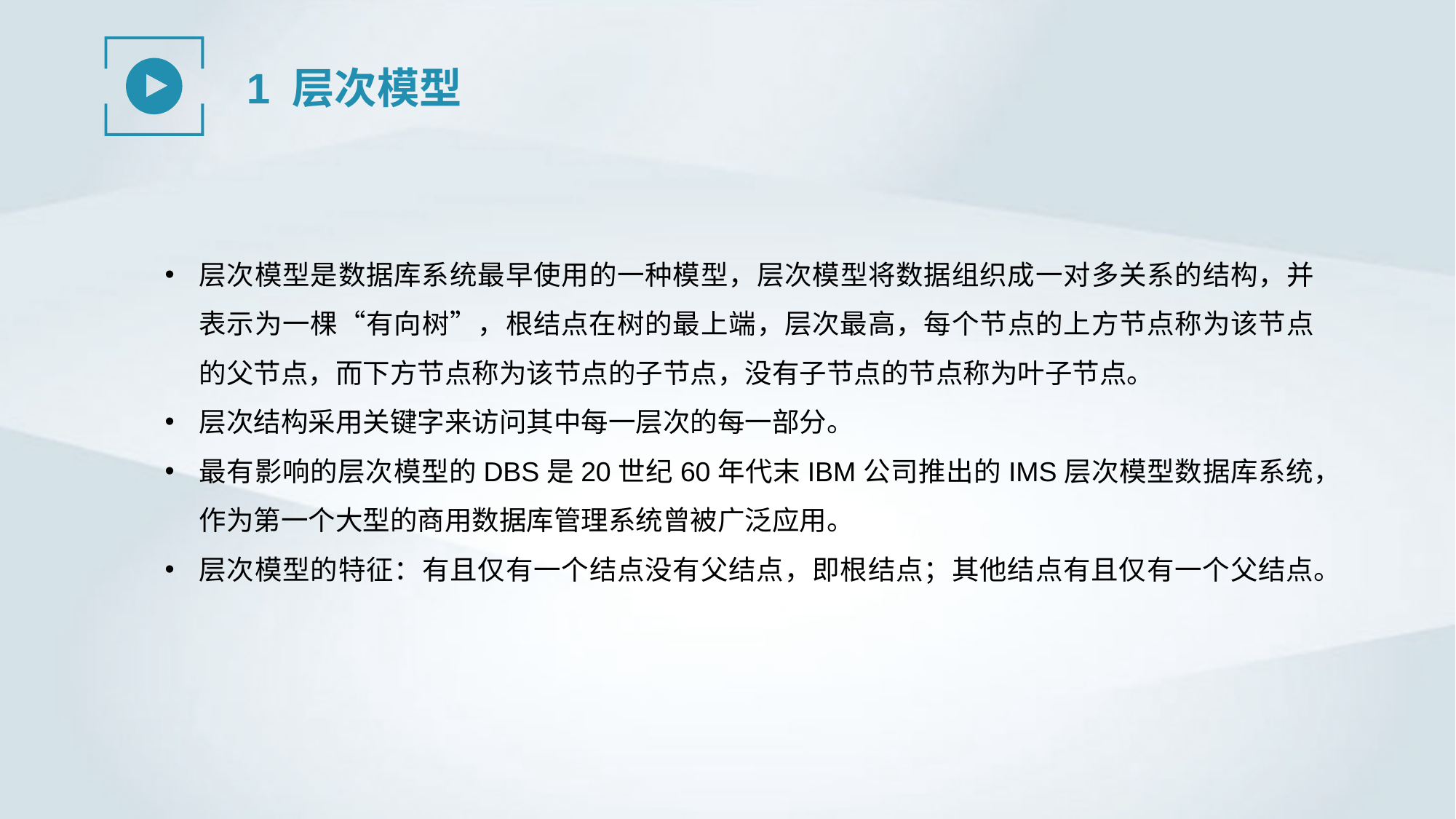

1 层次模型
层次模型是数据库系统最早使用的一种模型，层次模型将数据组织成一对多关系的结构，并表示为一棵“有向树”，根结点在树的最上端，层次最高，每个节点的上方节点称为该节点的父节点，而下方节点称为该节点的子节点，没有子节点的节点称为叶子节点。
层次结构采用关键字来访问其中每一层次的每一部分。
最有影响的层次模型的DBS是20世纪60年代末IBM公司推出的IMS层次模型数据库系统，作为第一个大型的商用数据库管理系统曾被广泛应用。
层次模型的特征：有且仅有一个结点没有父结点，即根结点；其他结点有且仅有一个父结点。